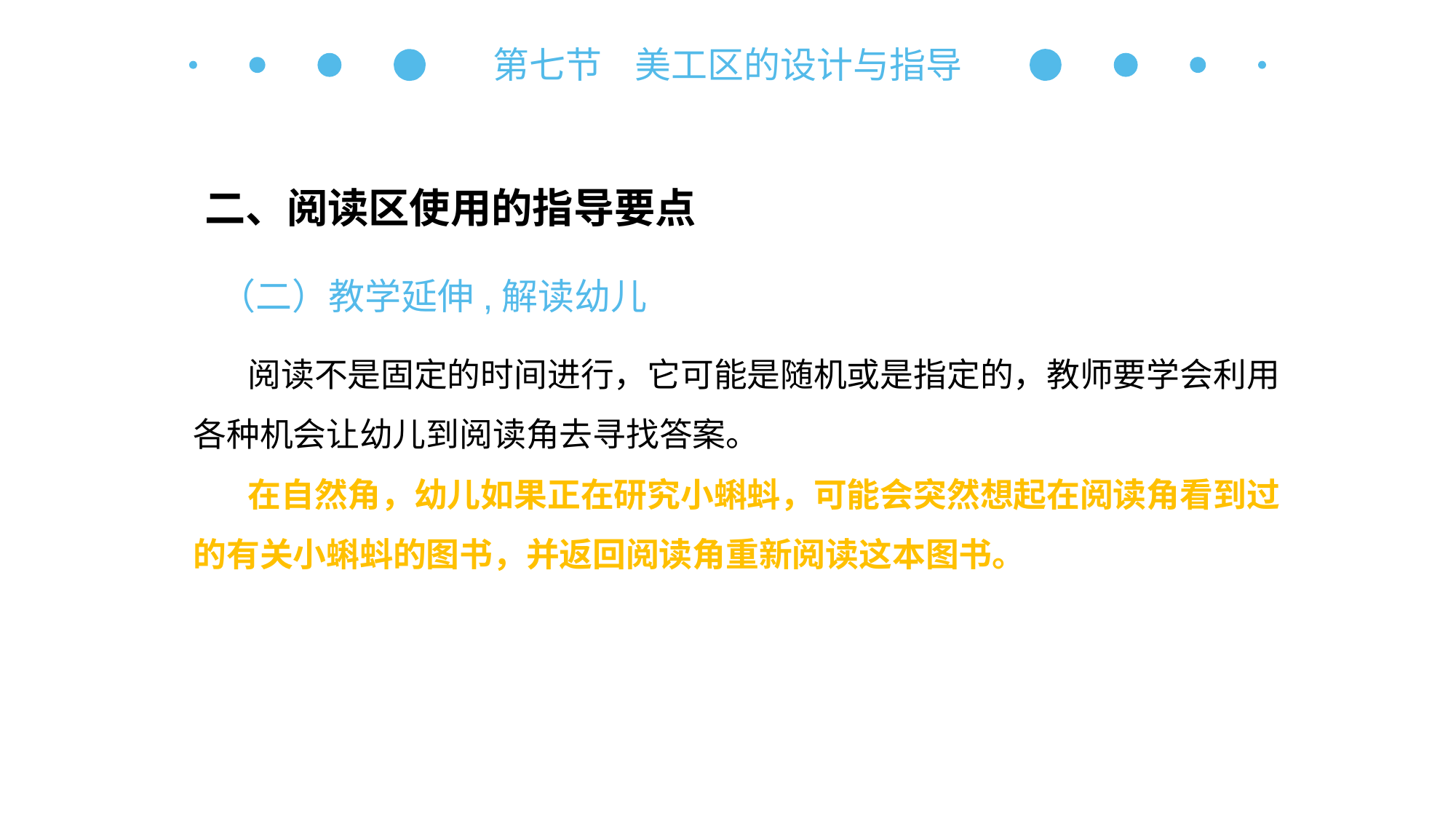

第七节    美工区的设计与指导

二、阅读区使用的指导要点
（二）教学延伸,解读幼儿
阅读不是固定的时间进行，它可能是随机或是指定的，教师要学会利用各种机会让幼儿到阅读角去寻找答案。
在自然角，幼儿如果正在研究小蝌蚪，可能会突然想起在阅读角看到过的有关小蝌蚪的图书，并返回阅读角重新阅读这本图书。